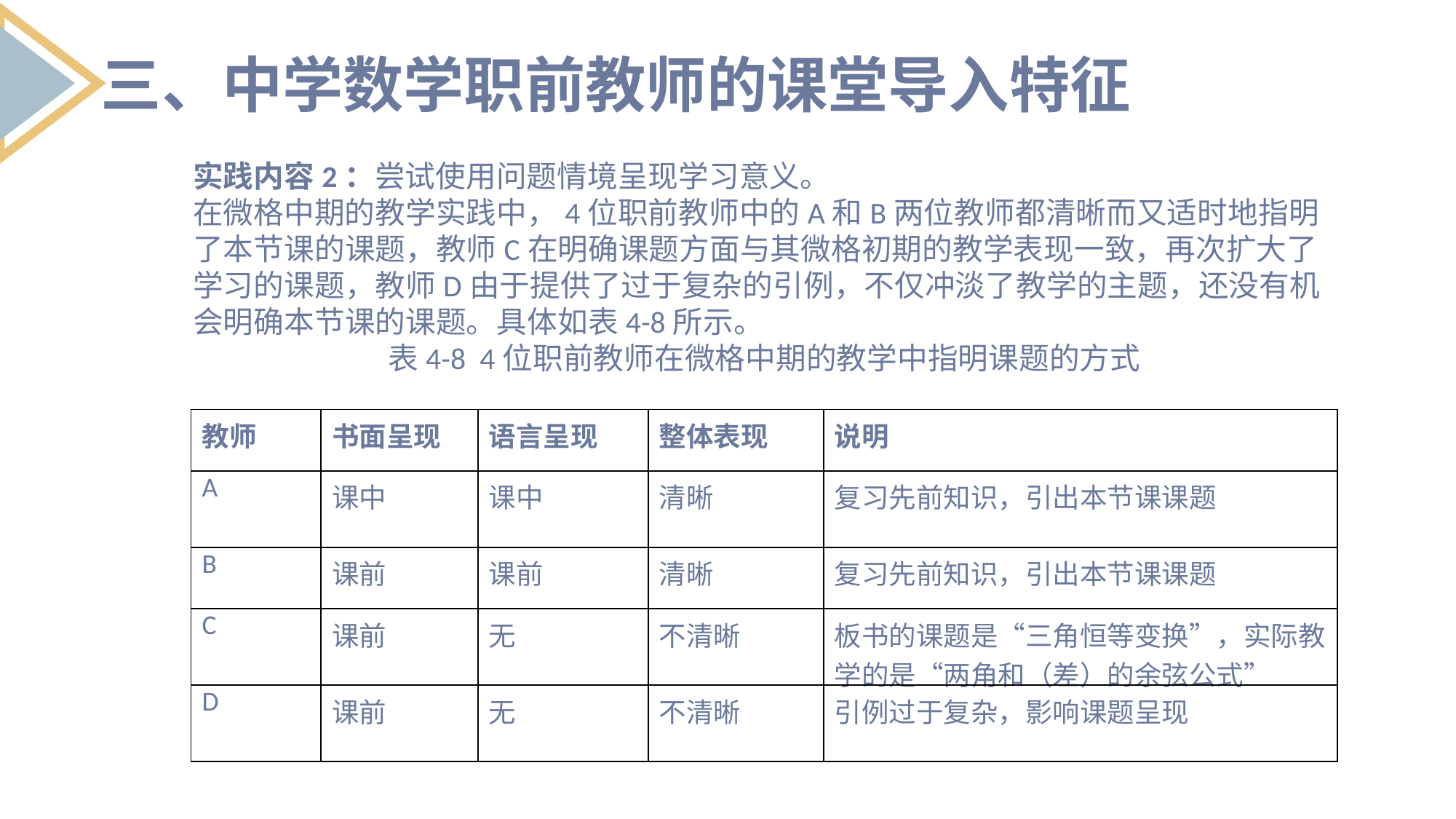

三、中学数学职前教师的课堂导入特征

实践内容2：尝试使用问题情境呈现学习意义。
在微格中期的教学实践中，4位职前教师中的A和B两位教师都清晰而又适时地指明了本节课的课题，教师C在明确课题方面与其微格初期的教学表现一致，再次扩大了学习的课题，教师D由于提供了过于复杂的引例，不仅冲淡了教学的主题，还没有机会明确本节课的课题。具体如表4-8所示。
表4-8  4位职前教师在微格中期的教学中指明课题的方式
| 教师 | 书面呈现 | 语言呈现 | 整体表现 | 说明 |
| --- | --- | --- | --- | --- |
| A | 课中 | 课中 | 清晰 | 复习先前知识，引出本节课课题 |
| B | 课前 | 课前 | 清晰 | 复习先前知识，引出本节课课题 |
| C | 课前 | 无 | 不清晰 | 板书的课题是“三角恒等变换”，实际教学的是“两角和（差）的余弦公式” |
| D | 课前 | 无 | 不清晰 | 引例过于复杂，影响课题呈现 |